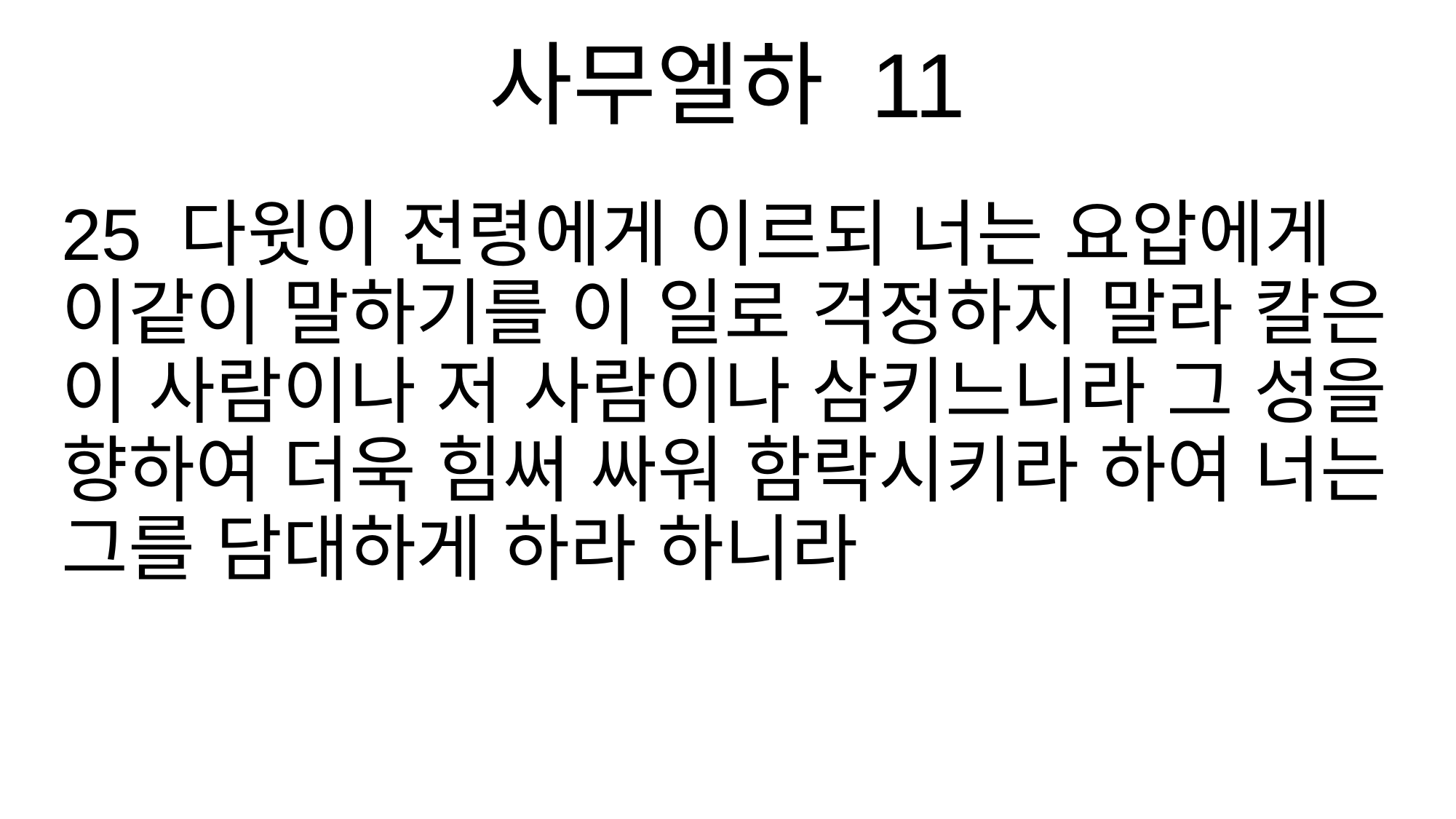

사무엘하 11
25 다윗이 전령에게 이르되 너는 요압에게 이같이 말하기를 이 일로 걱정하지 말라 칼은 이 사람이나 저 사람이나 삼키느니라 그 성을 향하여 더욱 힘써 싸워 함락시키라 하여 너는 그를 담대하게 하라 하니라